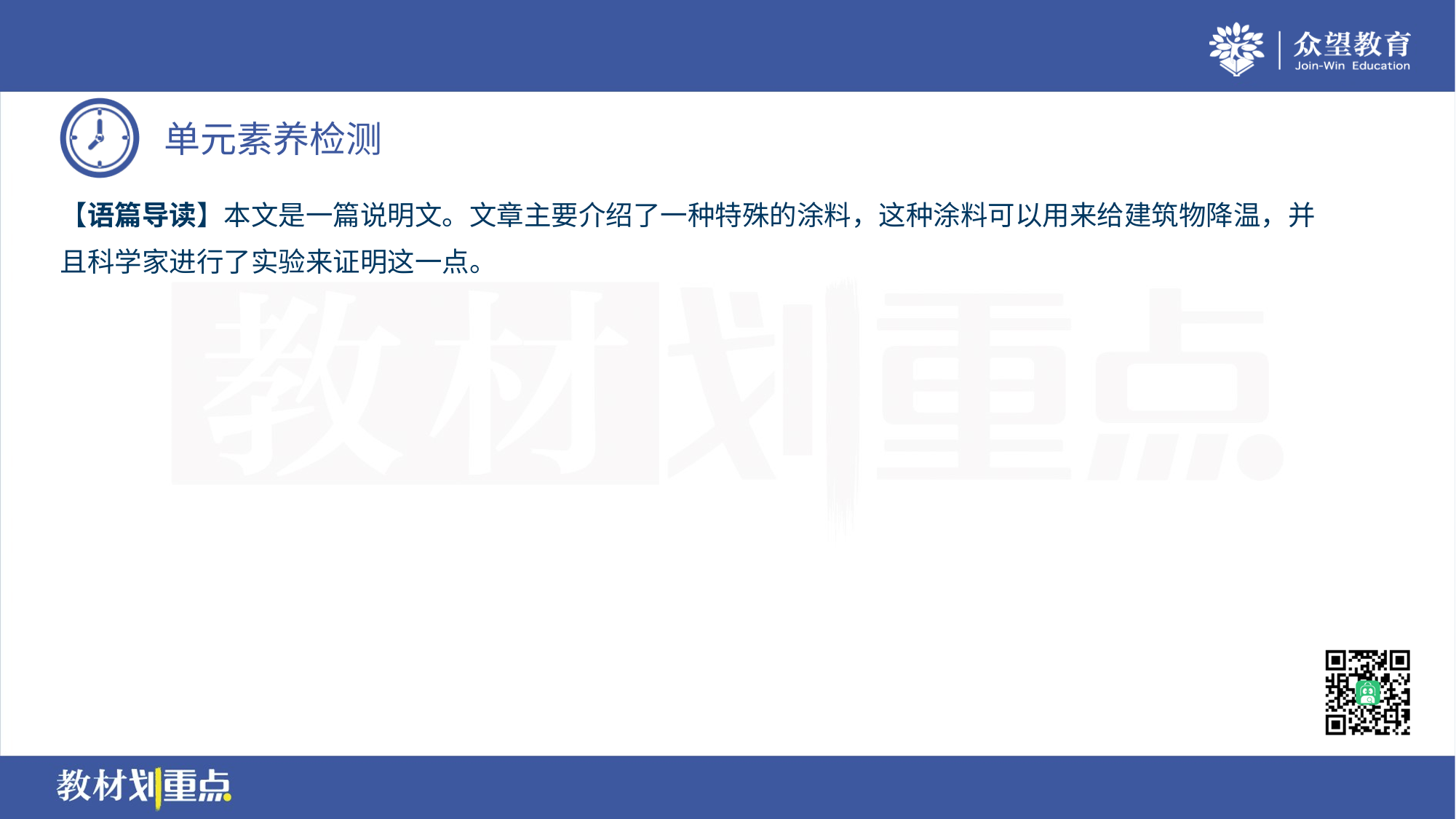

【语篇导读】本文是一篇说明文。文章主要介绍了一种特殊的涂料，这种涂料可以用来给建筑物降温，并
且科学家进行了实验来证明这一点。